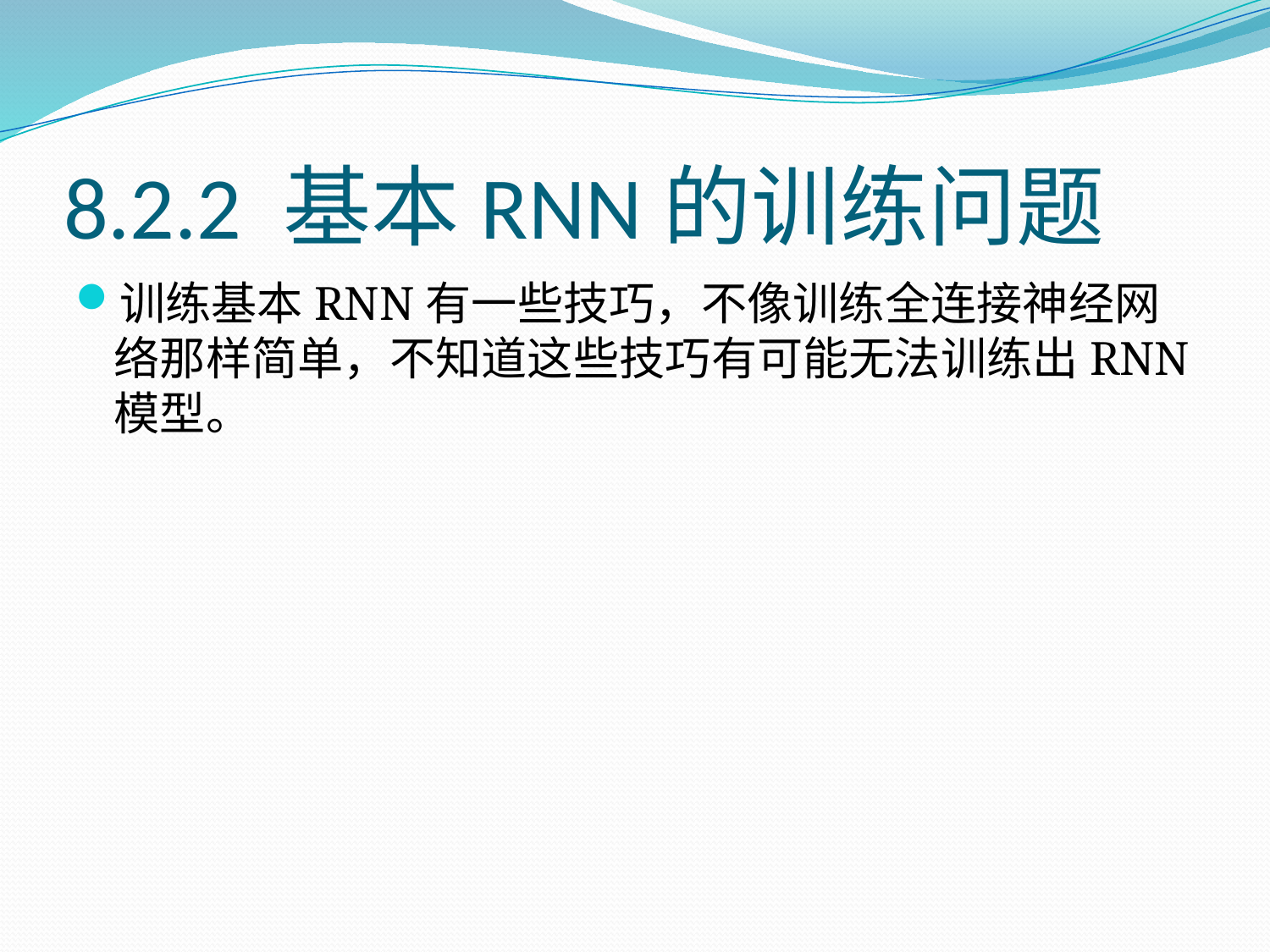

# 8.2.2 基本RNN的训练问题
训练基本RNN有一些技巧，不像训练全连接神经网络那样简单，不知道这些技巧有可能无法训练出RNN模型。